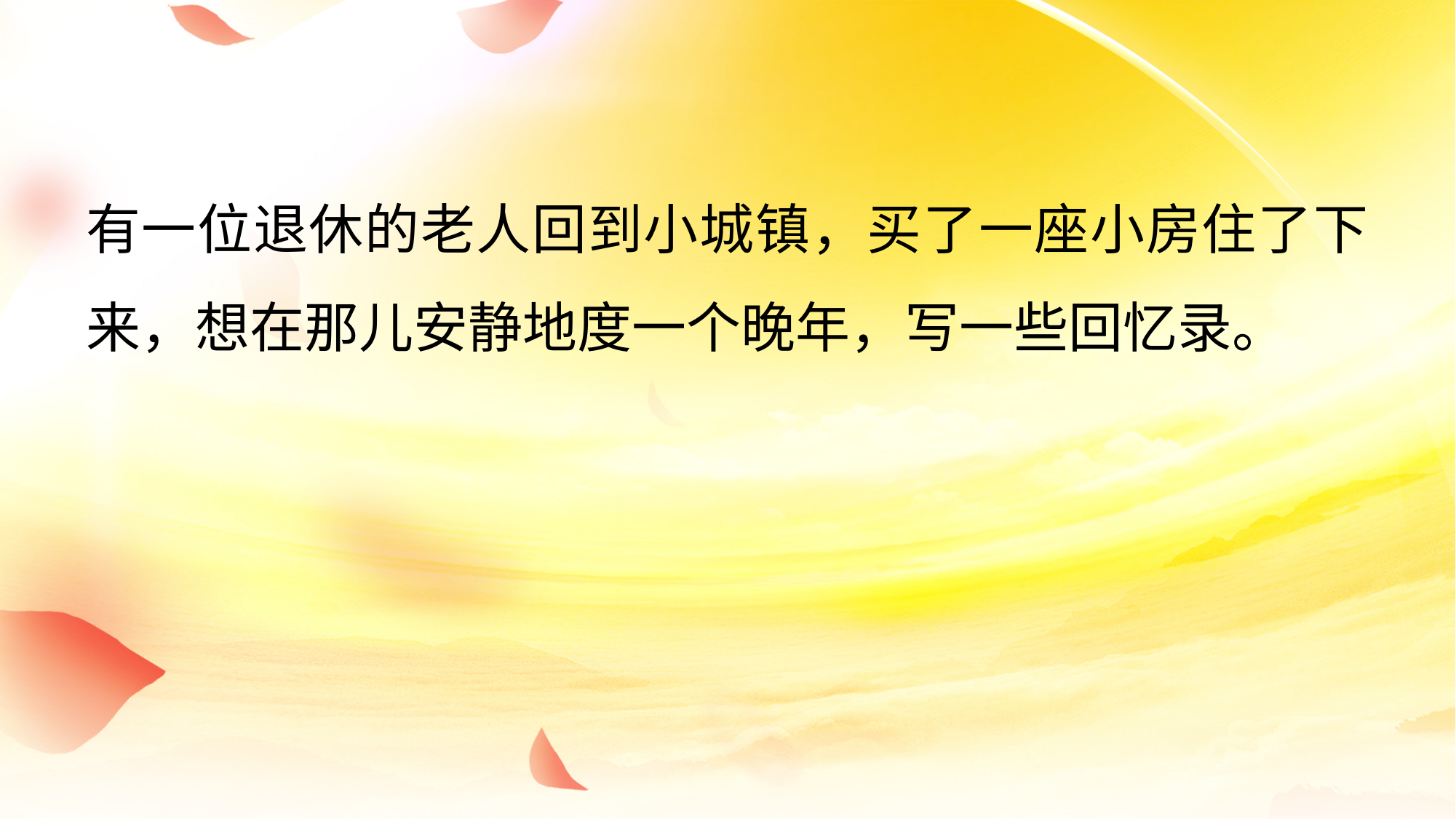

有一位退休的老人回到小城镇，买了一座小房住了下来，想在那儿安静地度一个晚年，写一些回忆录。